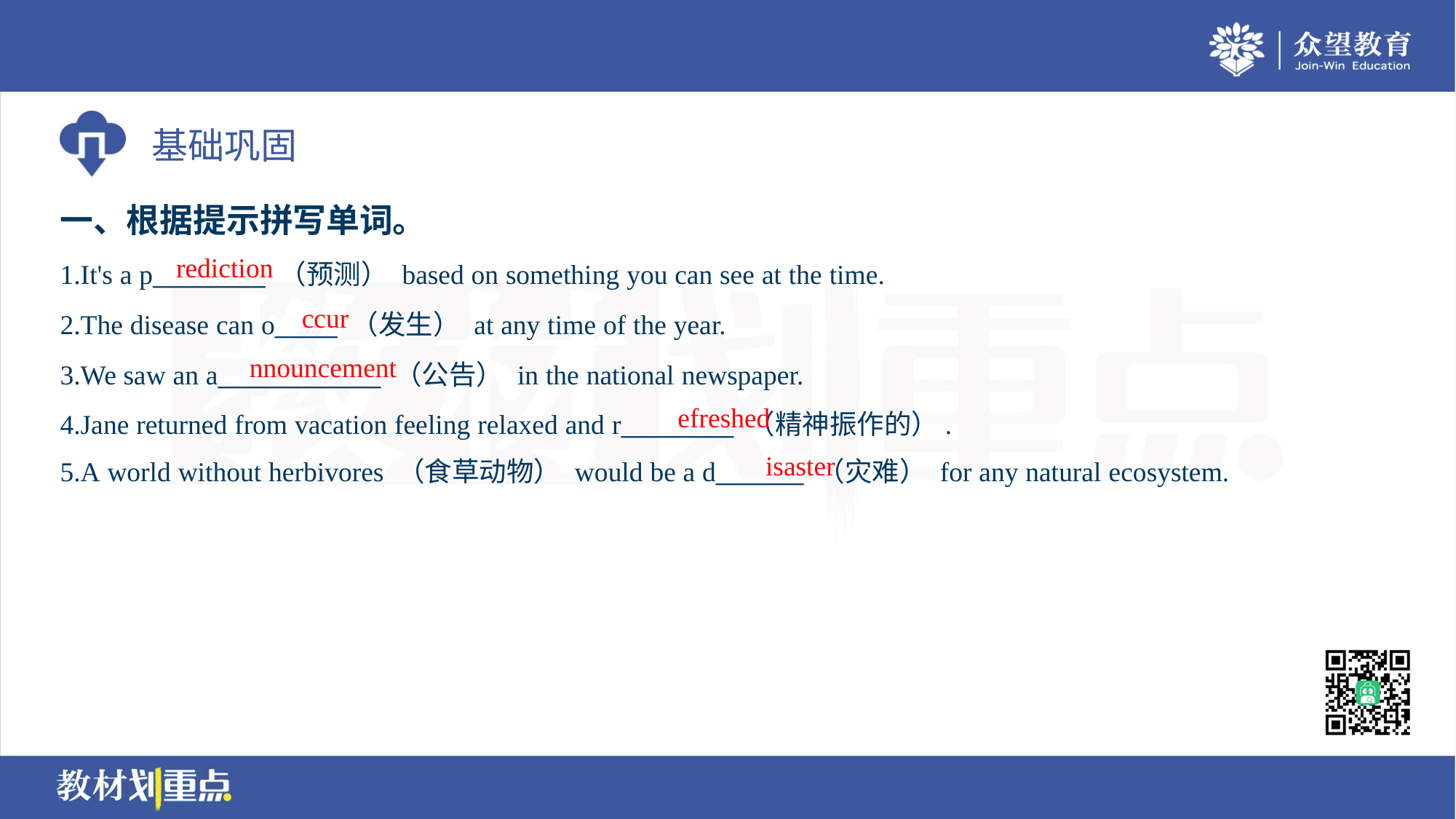

一、根据提示拼写单词。
rediction
1.It's a p_________ （预测） based on something you can see at the time.
2.The disease can o_____ （发生） at any time of the year.
3.We saw an a_____________ （公告） in the national newspaper.
4.Jane returned from vacation feeling relaxed and r_________ （精神振作的）.
5.A world without herbivores （食草动物） would be a d_______ （灾难） for any natural ecosystem.
ccur
nnouncement
efreshed
isaster